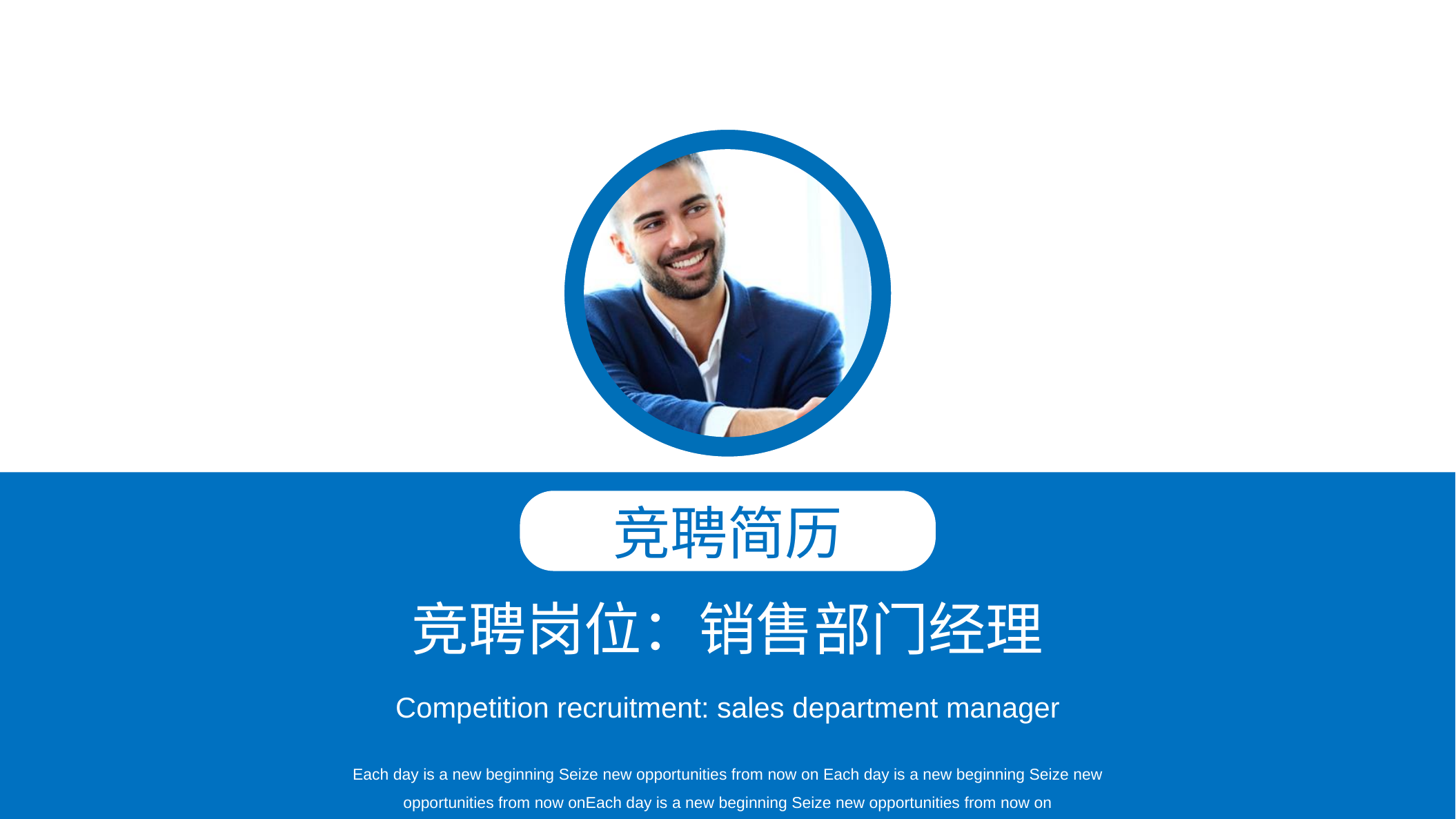

竞聘简历
竞聘岗位：销售部门经理
Competition recruitment: sales department manager
Each day is a new beginning Seize new opportunities from now on Each day is a new beginning Seize new opportunities from now onEach day is a new beginning Seize new opportunities from now on